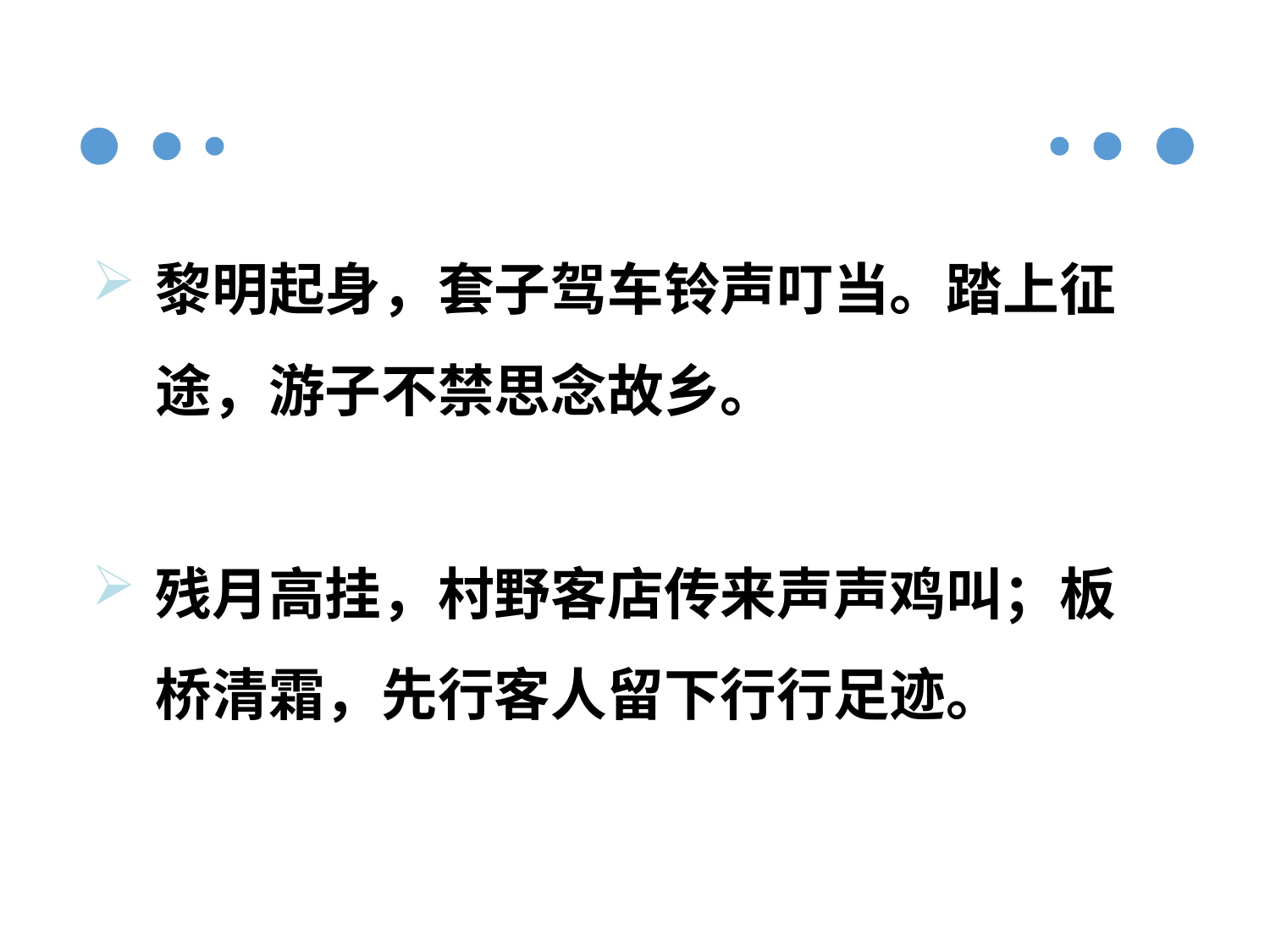

黎明起身，套子驾车铃声叮当。踏上征途，游子不禁思念故乡。

残月高挂，村野客店传来声声鸡叫；板桥清霜，先行客人留下行行足迹。